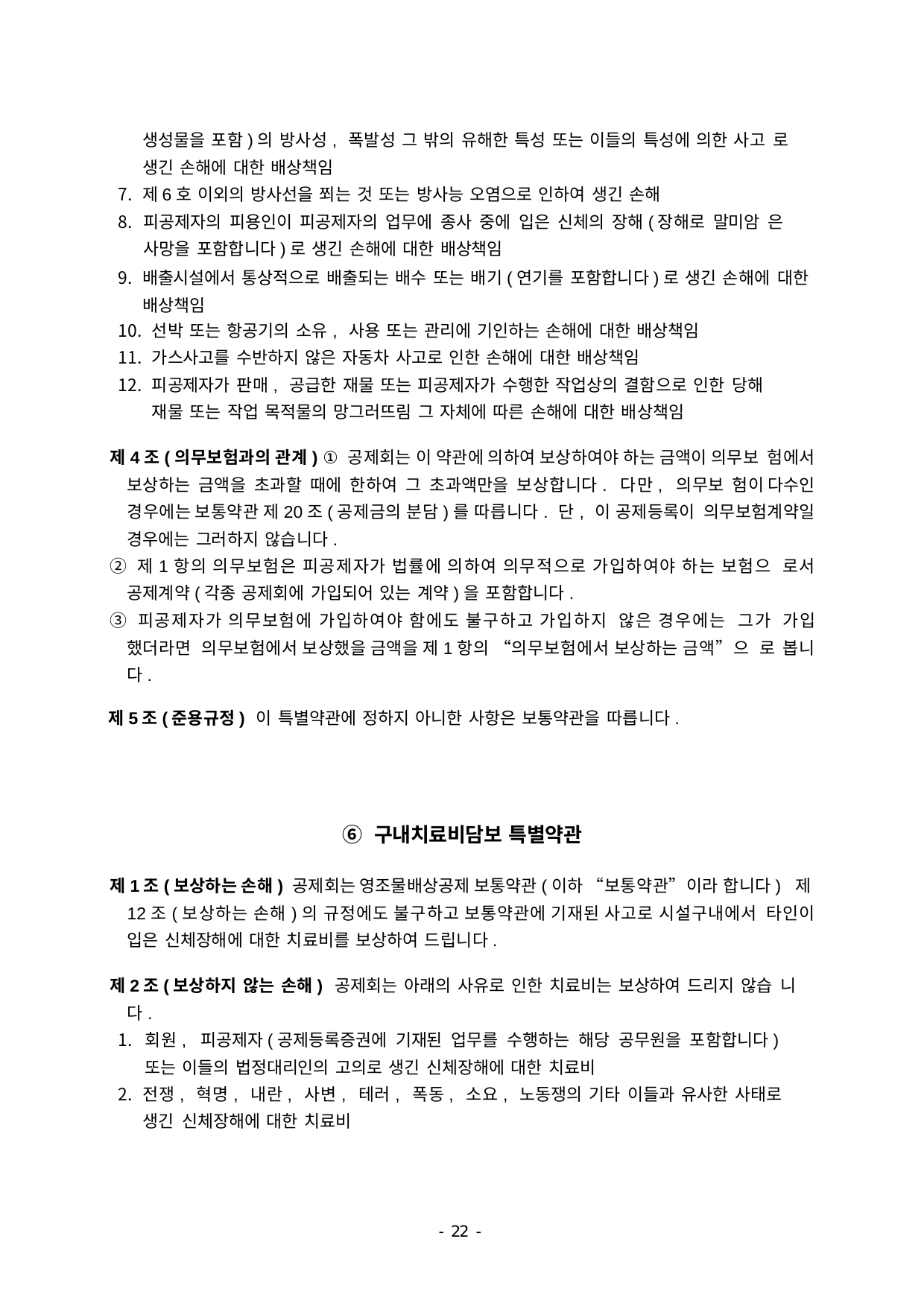

생성물을 포함)의 방사성, 폭발성 그 밖의 유해한 특성 또는 이들의 특성에 의한 사고  로 생긴 손해에 대한 배상책임
제6호 이외의 방사선을 쬐는 것 또는 방사능 오염으로 인하여 생긴 손해
피공제자의 피용인이 피공제자의 업무에 종사 중에 입은 신체의 장해(장해로 말미암  은 사망을 포함합니다)로 생긴 손해에 대한 배상책임
배출시설에서 통상적으로 배출되는 배수 또는 배기(연기를 포함합니다)로 생긴 손해에  대한 배상책임
선박 또는 항공기의 소유, 사용 또는 관리에 기인하는 손해에 대한 배상책임
가스사고를 수반하지 않은 자동차 사고로 인한 손해에 대한 배상책임
피공제자가 판매, 공급한 재물 또는 피공제자가 수행한 작업상의 결함으로 인한  당해 재물 또는 작업 목적물의 망그러뜨림 그 자체에 따른 손해에 대한 배상책임

제4조(의무보험과의 관계) ① 공제회는 이 약관에 의하여 보상하여야 하는 금액이 의무보  험에서 보상하는 금액을 초과할 때에 한하여 그 초과액만을 보상합니다. 다만, 의무보  험이 다수인 경우에는 보통약관 제20조(공제금의 분담)를 따릅니다. 단, 이 공제등록이  의무보험계약일 경우에는 그러하지 않습니다.
② 제1항의 의무보험은 피공제자가 법률에 의하여 의무적으로 가입하여야 하는 보험으  로서 공제계약(각종 공제회에 가입되어 있는 계약)을 포함합니다.
③ 피공제자가 의무보험에 가입하여야 함에도 불구하고 가입하지 않은 경우에는 그가  가입 했더라면 의무보험에서 보상했을 금액을 제1항의 “의무보험에서 보상하는 금액”으  로 봅니다.

제5조(준용규정) 이 특별약관에 정하지 아니한 사항은 보통약관을 따릅니다.
⑥ 구내치료비담보 특별약관

제1조(보상하는 손해) 공제회는 영조물배상공제 보통약관(이하 “보통약관”이라 합니다)  제12조(보상하는 손해)의 규정에도 불구하고 보통약관에 기재된 사고로 시설구내에서  타인이 입은 신체장해에 대한 치료비를 보상하여 드립니다.

제2조(보상하지 않는 손해) 공제회는 아래의 사유로 인한 치료비는 보상하여 드리지 않습  니다.
회원, 피공제자(공제등록증권에 기재된 업무를 수행하는 해당 공무원을 포함합니다)  또는 이들의 법정대리인의 고의로 생긴 신체장해에 대한 치료비
전쟁, 혁명, 내란, 사변, 테러, 폭동, 소요, 노동쟁의 기타 이들과 유사한 사태로 생긴  신체장해에 대한 치료비
- 22 -